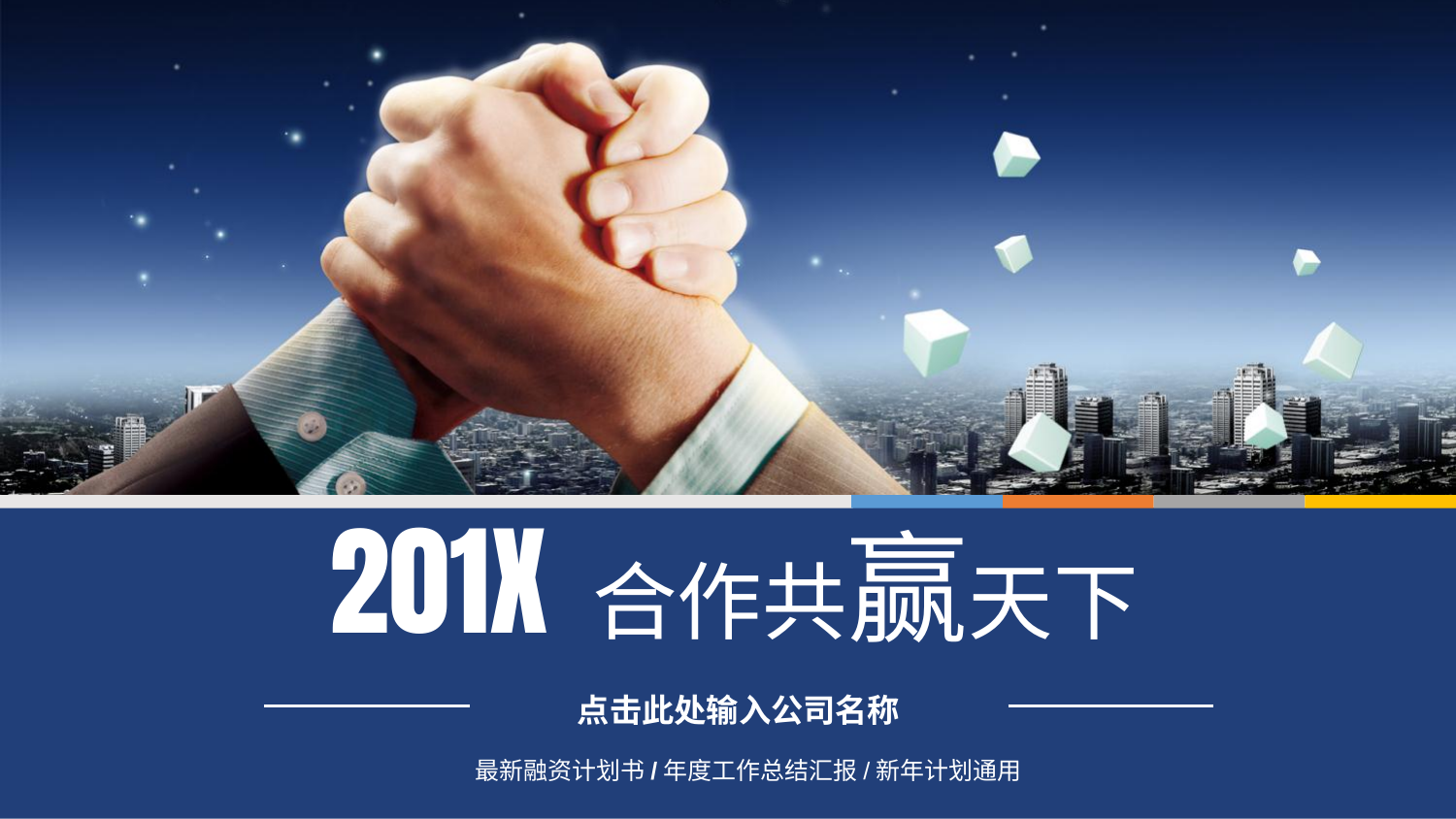

201X 合作共赢天下
点击此处输入公司名称
最新融资计划书/年度工作总结汇报/新年计划通用